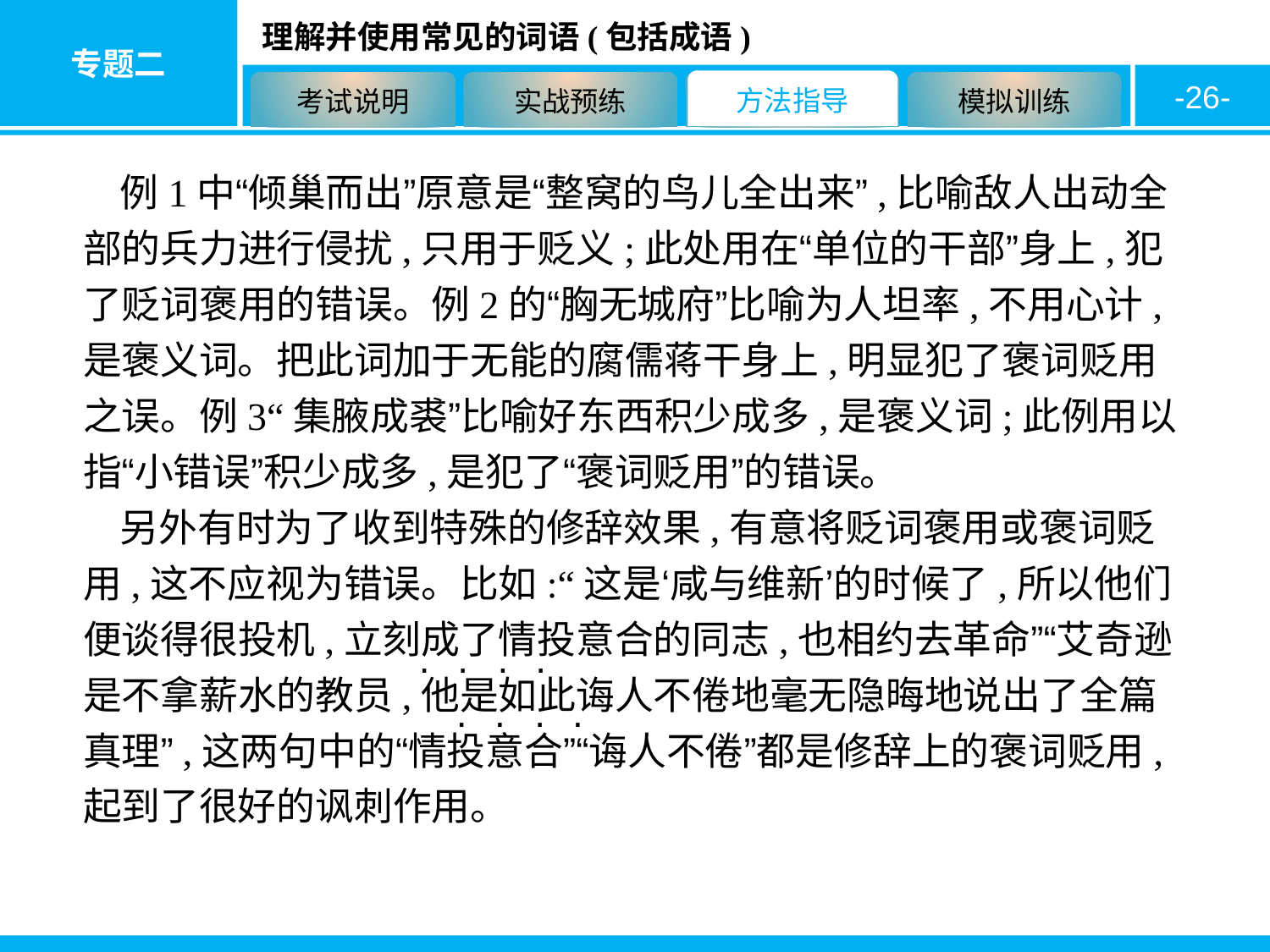

-26-
例1中“倾巢而出”原意是“整窝的鸟儿全出来”,比喻敌人出动全部的兵力进行侵扰,只用于贬义;此处用在“单位的干部”身上,犯了贬词褒用的错误。例2的“胸无城府”比喻为人坦率,不用心计,是褒义词。把此词加于无能的腐儒蒋干身上,明显犯了褒词贬用之误。例3“集腋成裘”比喻好东西积少成多,是褒义词;此例用以指“小错误”积少成多,是犯了“褒词贬用”的错误。
另外有时为了收到特殊的修辞效果,有意将贬词褒用或褒词贬用,这不应视为错误。比如:“这是‘咸与维新’的时候了,所以他们便谈得很投机,立刻成了情投意合的同志,也相约去革命”“艾奇逊是不拿薪水的教员,他是如此诲人不倦地毫无隐晦地说出了全篇真理”,这两句中的“情投意合”“诲人不倦”都是修辞上的褒词贬用,起到了很好的讽刺作用。
·
·
·
·
·
·
·
·